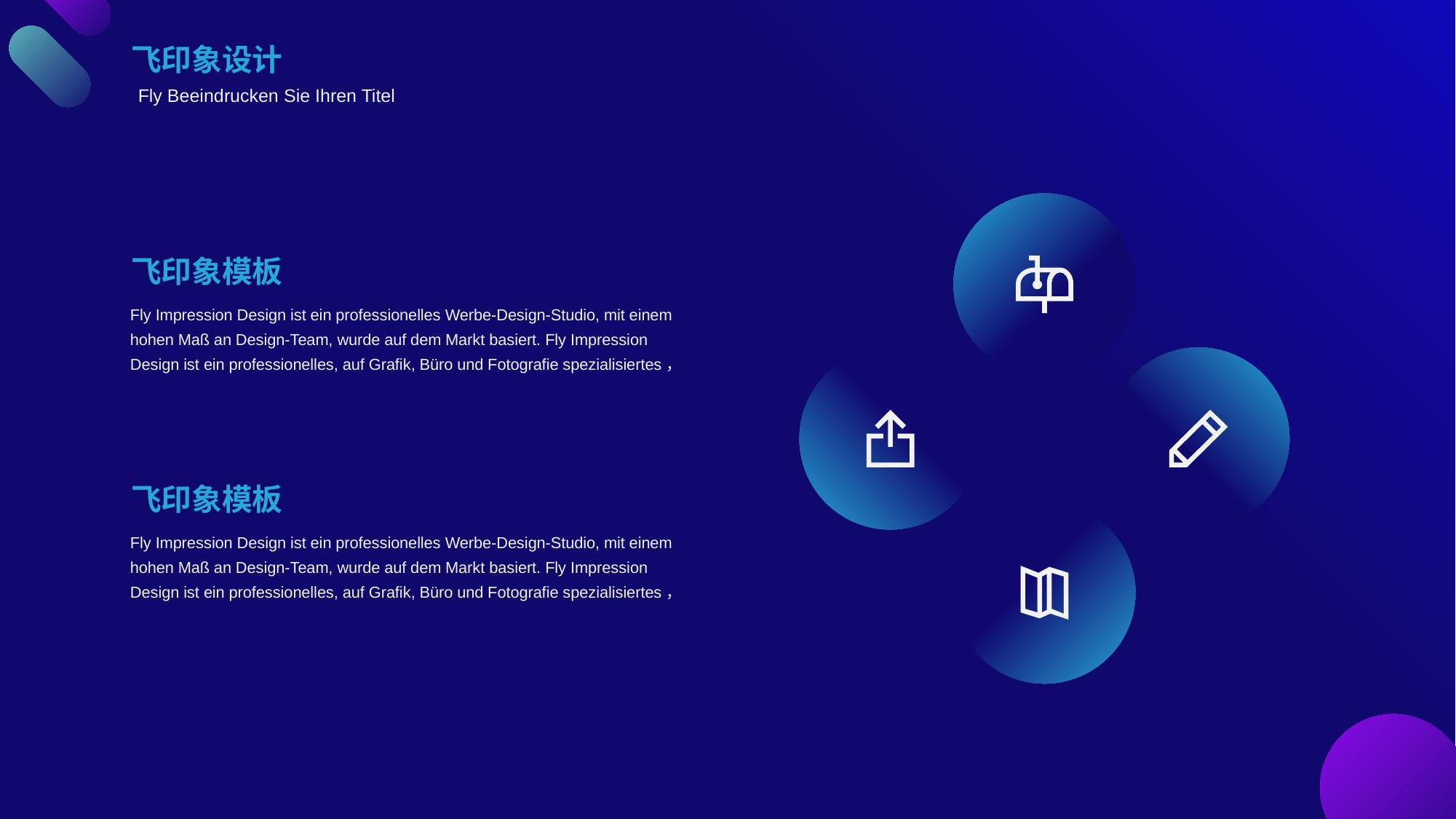

飞印象设计

Fly Beeindrucken Sie Ihren Titel

飞印象模板

Fly Impression Design ist ein professionelles Werbe-Design-Studio, mit einem hohen Maß an Design-Team, wurde auf dem Markt basiert. Fly Impression Design ist ein professionelles, auf Grafik, Büro und Fotografie spezialisiertes，

飞印象模板

Fly Impression Design ist ein professionelles Werbe-Design-Studio, mit einem hohen Maß an Design-Team, wurde auf dem Markt basiert. Fly Impression Design ist ein professionelles, auf Grafik, Büro und Fotografie spezialisiertes，